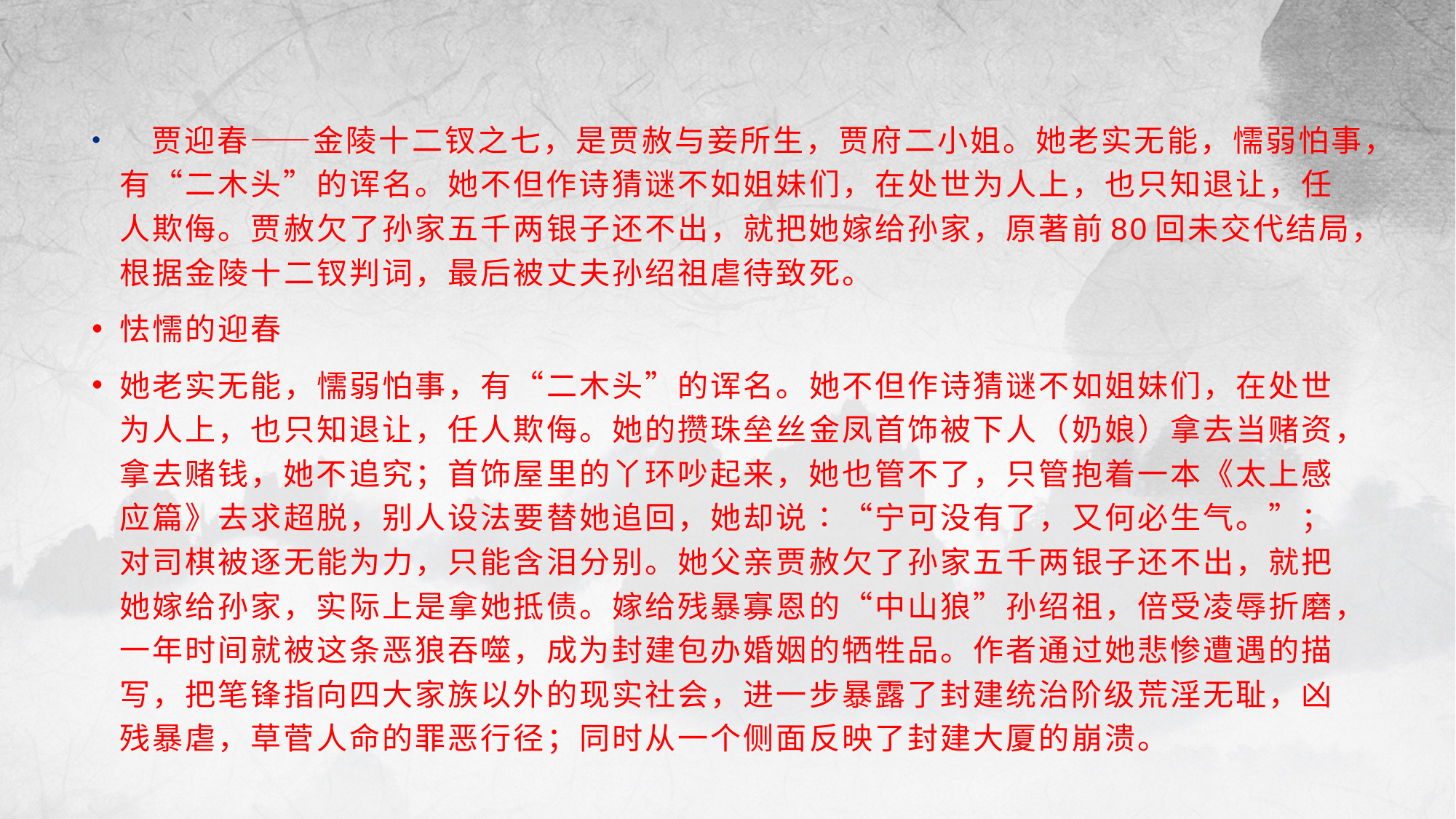

贾迎春——金陵十二钗之七，是贾赦与妾所生，贾府二小姐。她老实无能，懦弱怕事，有“二木头”的诨名。她不但作诗猜谜不如姐妹们，在处世为人上，也只知退让，任人欺侮。贾赦欠了孙家五千两银子还不出，就把她嫁给孙家，原著前80回未交代结局，根据金陵十二钗判词，最后被丈夫孙绍祖虐待致死。
怯懦的迎春
她老实无能，懦弱怕事，有“二木头”的诨名。她不但作诗猜谜不如姐妹们，在处世为人上，也只知退让，任人欺侮。她的攒珠垒丝金凤首饰被下人（奶娘）拿去当赌资，拿去赌钱，她不追究；首饰屋里的丫环吵起来，她也管不了，只管抱着一本《太上感应篇》去求超脱，别人设法要替她追回，她却说∶“宁可没有了，又何必生气。”；对司棋被逐无能为力，只能含泪分别。她父亲贾赦欠了孙家五千两银子还不出，就把她嫁给孙家，实际上是拿她抵债。嫁给残暴寡恩的“中山狼”孙绍祖，倍受凌辱折磨，一年时间就被这条恶狼吞噬，成为封建包办婚姻的牺牲品。作者通过她悲惨遭遇的描写，把笔锋指向四大家族以外的现实社会，进一步暴露了封建统治阶级荒淫无耻，凶残暴虐，草菅人命的罪恶行径；同时从一个侧面反映了封建大厦的崩溃。